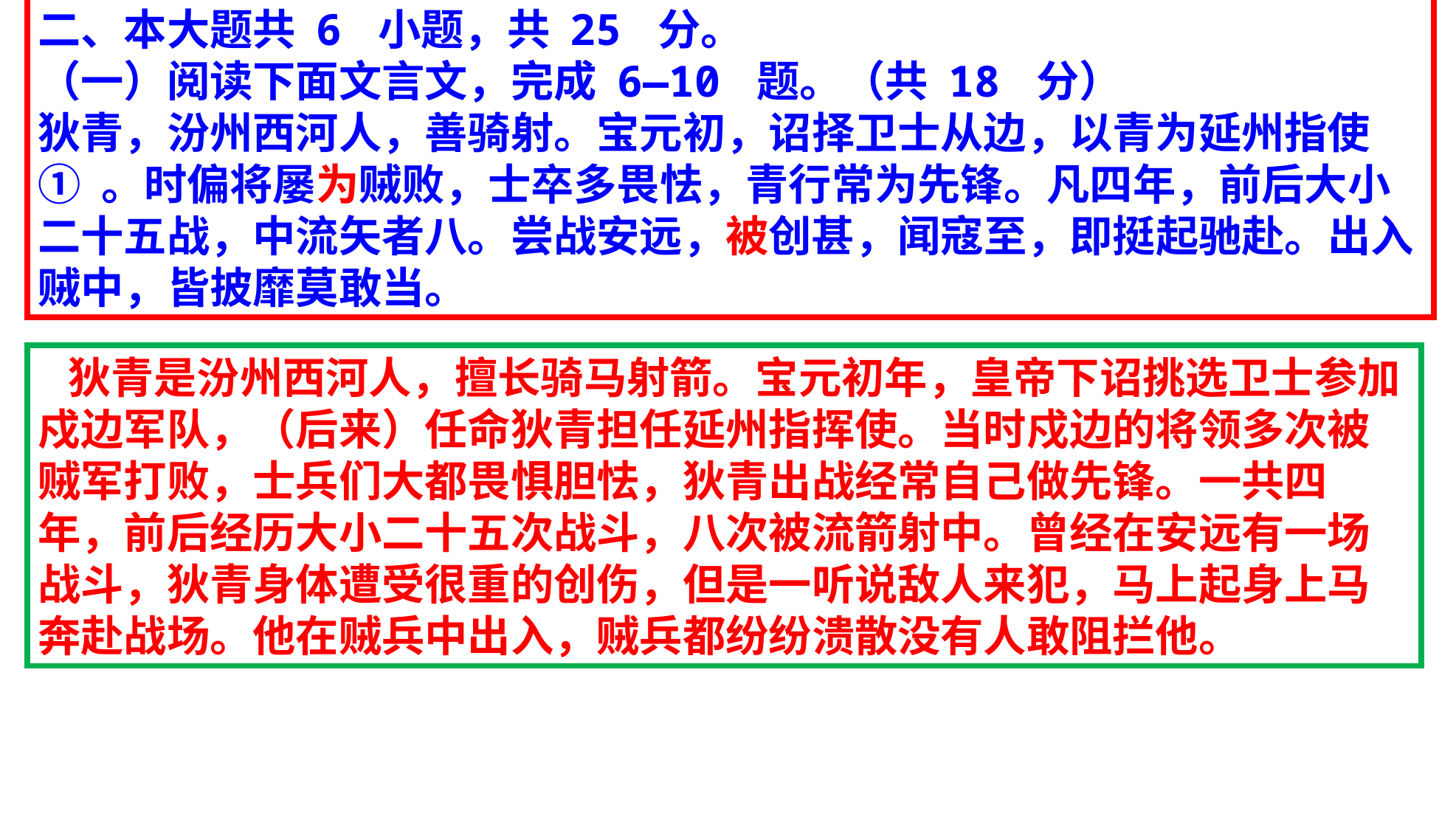

二、本大题共 6 小题，共 25 分。
（一）阅读下面文言文，完成 6—10 题。（共 18 分）
狄青，汾州西河人，善骑射。宝元初，诏择卫士从边，以青为延州指使
① 。时偏将屡为贼败，士卒多畏怯，青行常为先锋。凡四年，前后大小二十五战，中流矢者八。尝战安远，被创甚，闻寇至，即挺起驰赴。出入贼中，皆披靡莫敢当。
  狄青是汾州西河人，擅长骑马射箭。宝元初年，皇帝下诏挑选卫士参加戍边军队，（后来）任命狄青担任延州指挥使。当时戍边的将领多次被贼军打败，士兵们大都畏惧胆怯，狄青出战经常自己做先锋。一共四年，前后经历大小二十五次战斗，八次被流箭射中。曾经在安远有一场战斗，狄青身体遭受很重的创伤，但是一听说敌人来犯，马上起身上马奔赴战场。他在贼兵中出入，贼兵都纷纷溃散没有人敢阻拦他。